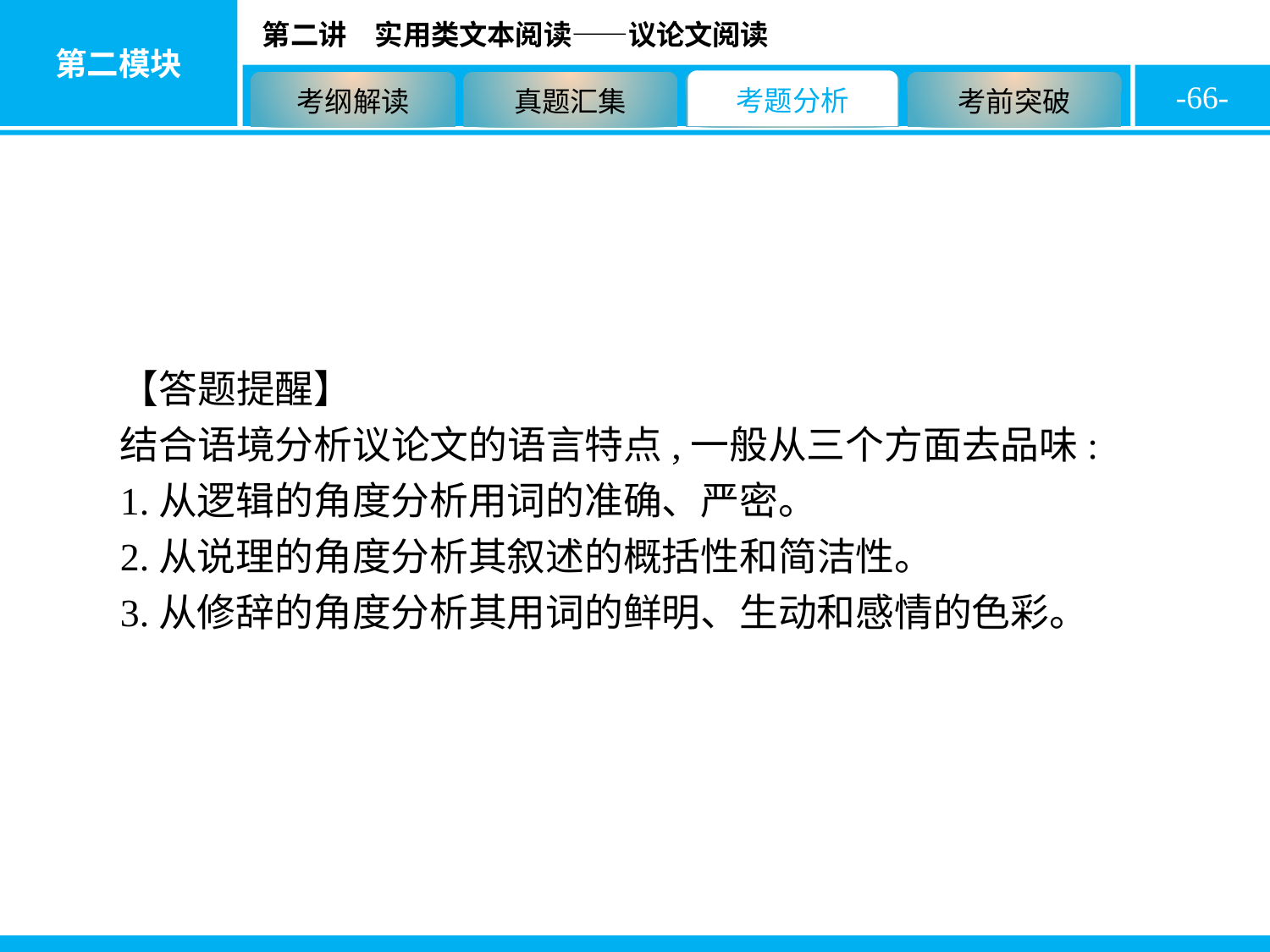

-66-
【答题提醒】
结合语境分析议论文的语言特点,一般从三个方面去品味:
1.从逻辑的角度分析用词的准确、严密。
2.从说理的角度分析其叙述的概括性和简洁性。
3.从修辞的角度分析其用词的鲜明、生动和感情的色彩。